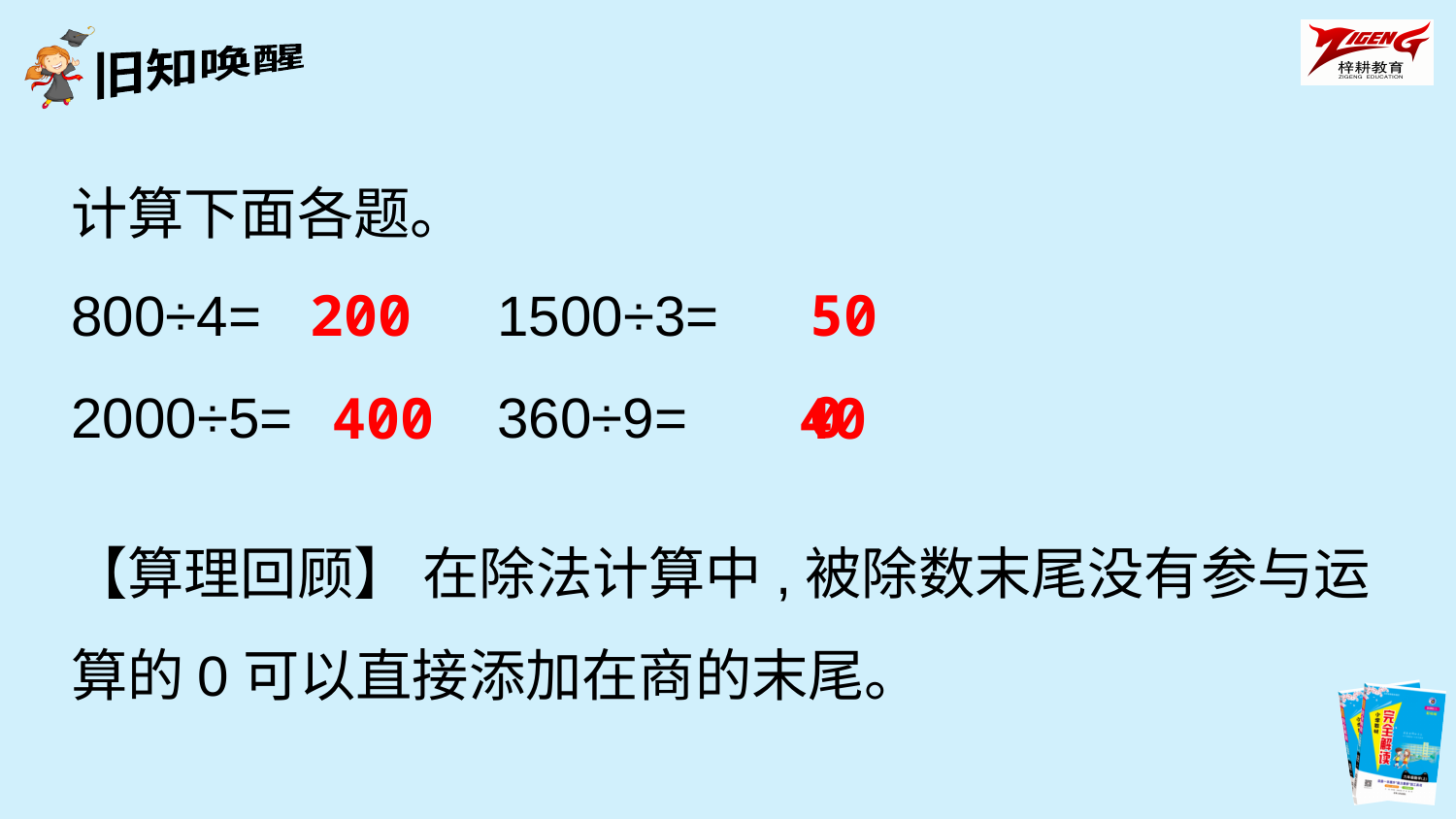

计算下面各题。
800÷4=               1500÷3=
2000÷5=             360÷9=
200
500
400
40
【算理回顾】 在除法计算中,被除数末尾没有参与运算的0可以直接添加在商的末尾。